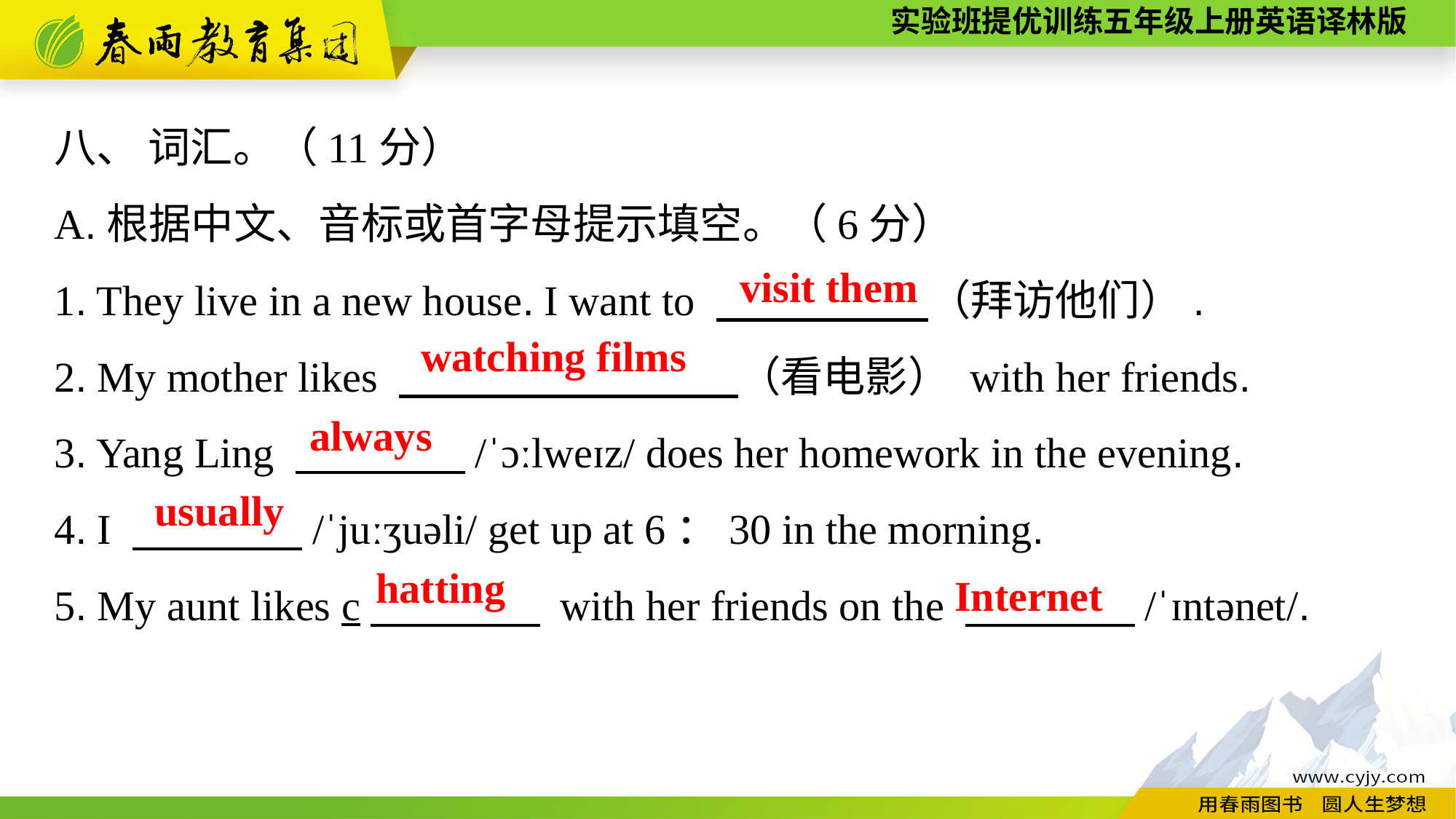

八、 词汇。（11分）
A.根据中文、音标或首字母提示填空。（6分）
1. They live in a new house. I want to 　　　　　（拜访他们）.
2. My mother likes 　　　　　　　　（看电影） with her friends.
3. Yang Ling 　　　　/ˈɔːlweɪz/ does her homework in the evening.
4. I 　　　　/ˈjuːʒuəli/ get up at 6：30 in the morning.
5. My aunt likes c　　　　 with her friends on the 　　　　/ˈɪntənet/.
visit them
watching films
always
usually
hatting
Internet